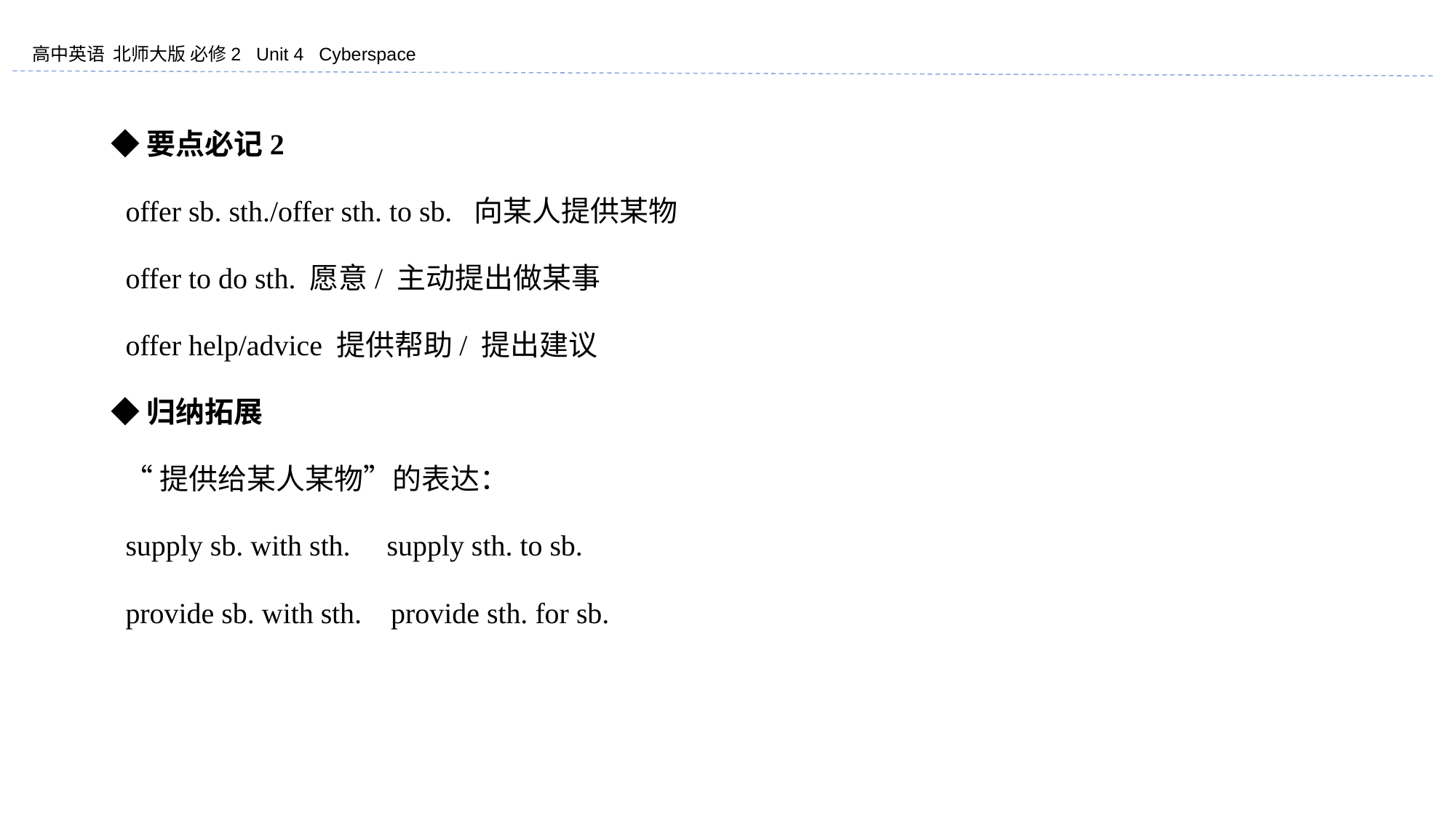

◆要点必记2
  offer sb. sth./offer sth. to sb.  向某人提供某物
  offer to do sth. 愿意/ 主动提出做某事
  offer help/advice 提供帮助/ 提出建议
◆归纳拓展
  “提供给某人某物”的表达：
  supply sb. with sth.     supply sth. to sb.
  provide sb. with sth.    provide sth. for sb.